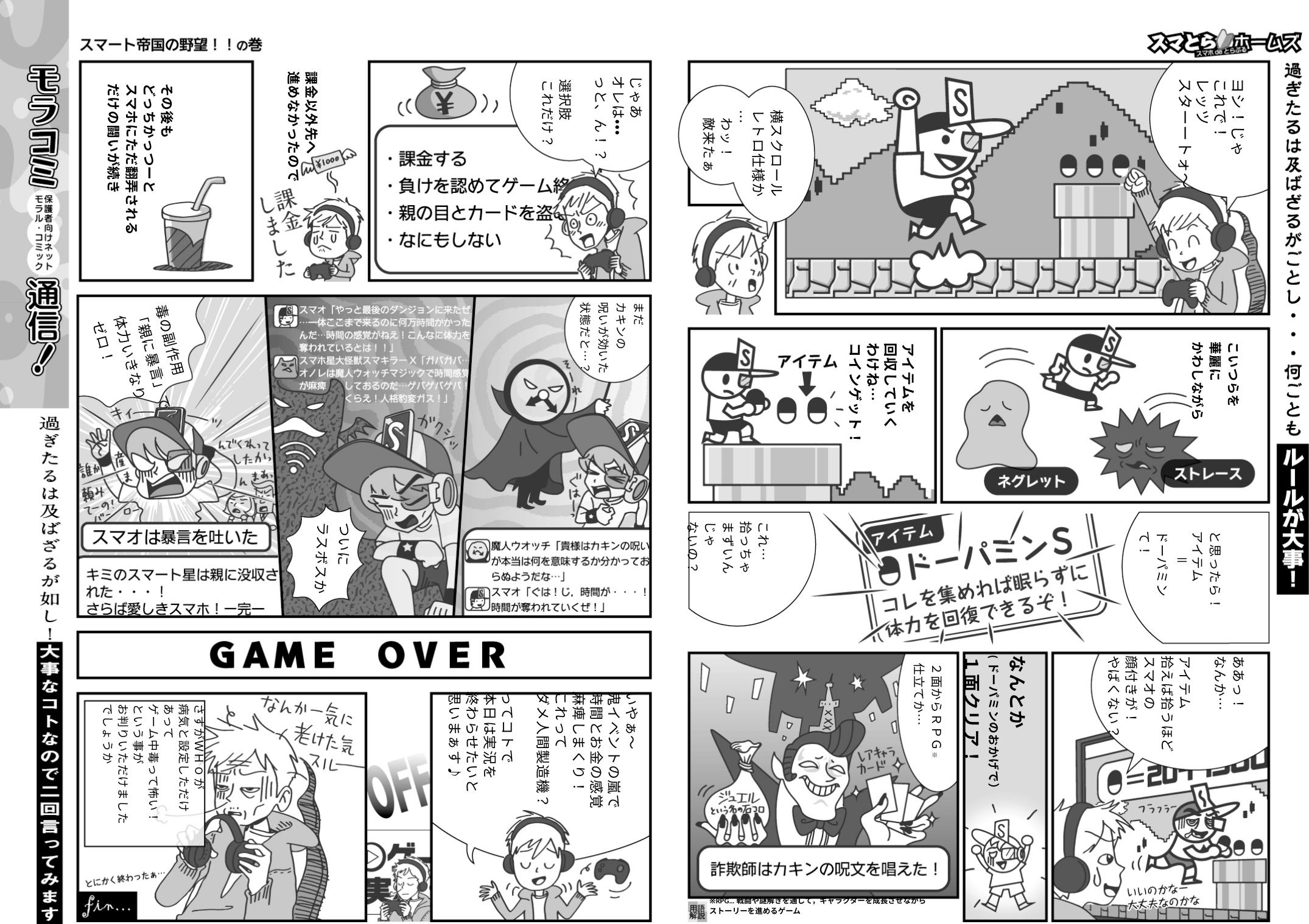

課金以外先へ
進めなかったので
じゃあ
オレは・・・
っと、ん！？
ヨシ！じゃ
これで！
レッツ
スターートォ～
選択肢
これだけ？
その後も
どっちかっつーと
スマホにただ翻弄される
だけの闘いが続き
横スクロール
レトロ仕様か…
わッ！
敵来たぁ
まだ
カキンの
呪いが効いた
状態だと…？
毒の副作用
「親に暴言」で
体力いきなり
ゼロ！
こいつらを
華麗に
かわしながら
アイテムを
回収していく
わけね…
コインゲット！
これ…
拾っちゃ
まずいんじゃ
ないの？
ついに
ラスボスか
と思ったら！
アイテム

ドーパミンて！
＝
なんとか
(ドーパミンのおかげで）
１面クリア！
ああっ！
なんか…

アイテム
拾えば拾うほど
スマオの
顔付きが！
やばくない？
２面からＲＰＧ※
仕立てか…
いやぁ～
鬼イベントの嵐で
時間とお金の感覚
麻痺しまくり！
これって
ダメ人間製造機？

ってコトで
本日は実況を
終わらせたいと
思いまぁす♪
さすがＷＨОが
病気と設定しただけ
あって
ゲーム中毒って怖い！
という事が
お判りいただけました
でしょうか
※RPG…戦闘や謎解きを通して，キャラクターを成長させながら
ストーリーを進めるゲーム